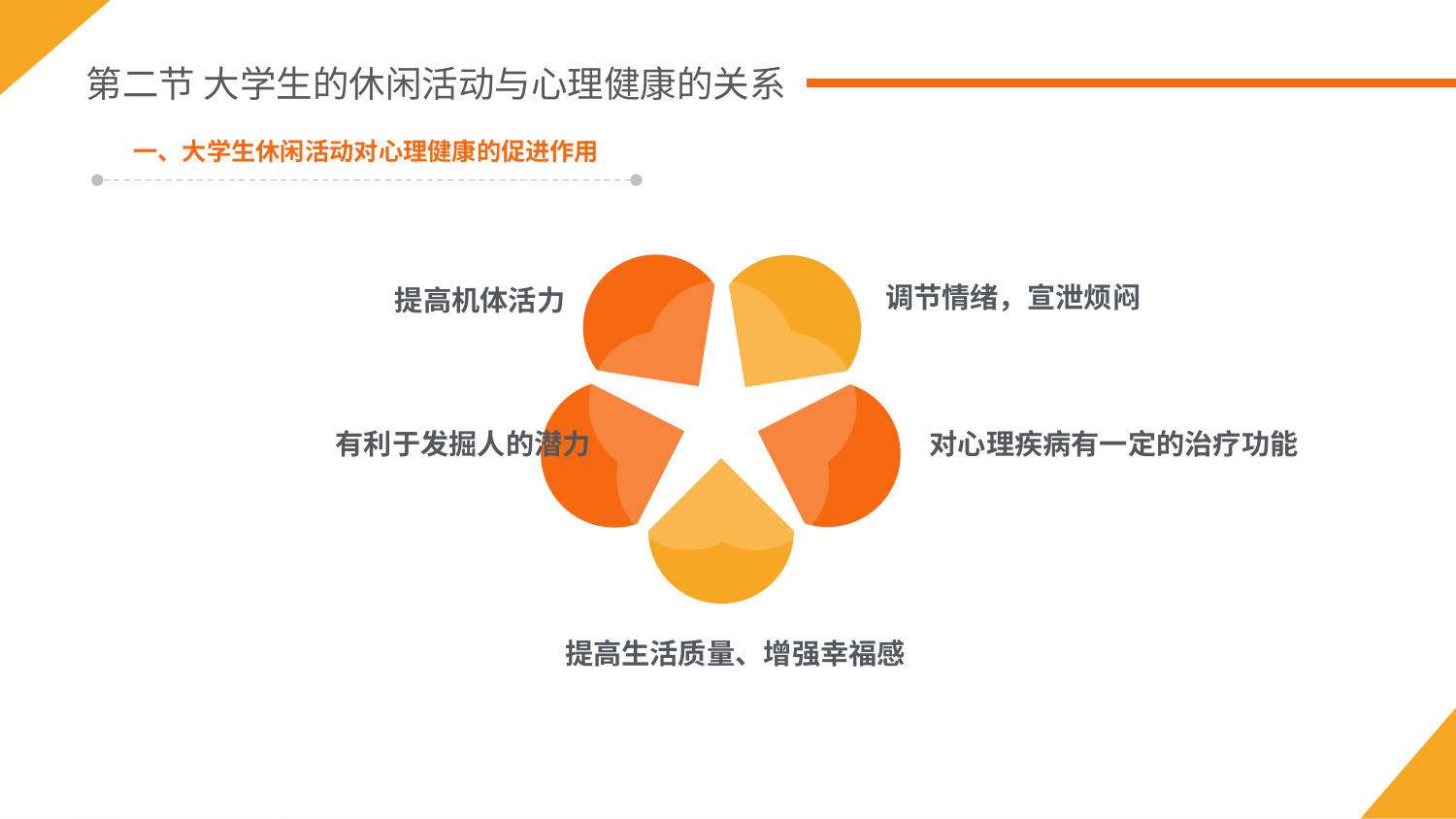

第二节 大学生的休闲活动与心理健康的关系
一、大学生休闲活动对心理健康的促进作用

调节情绪，宣泄烦闷
提高机体活力

有利于发掘人的潜力
对心理疾病有一定的治疗功能

提高生活质量、增强幸福感